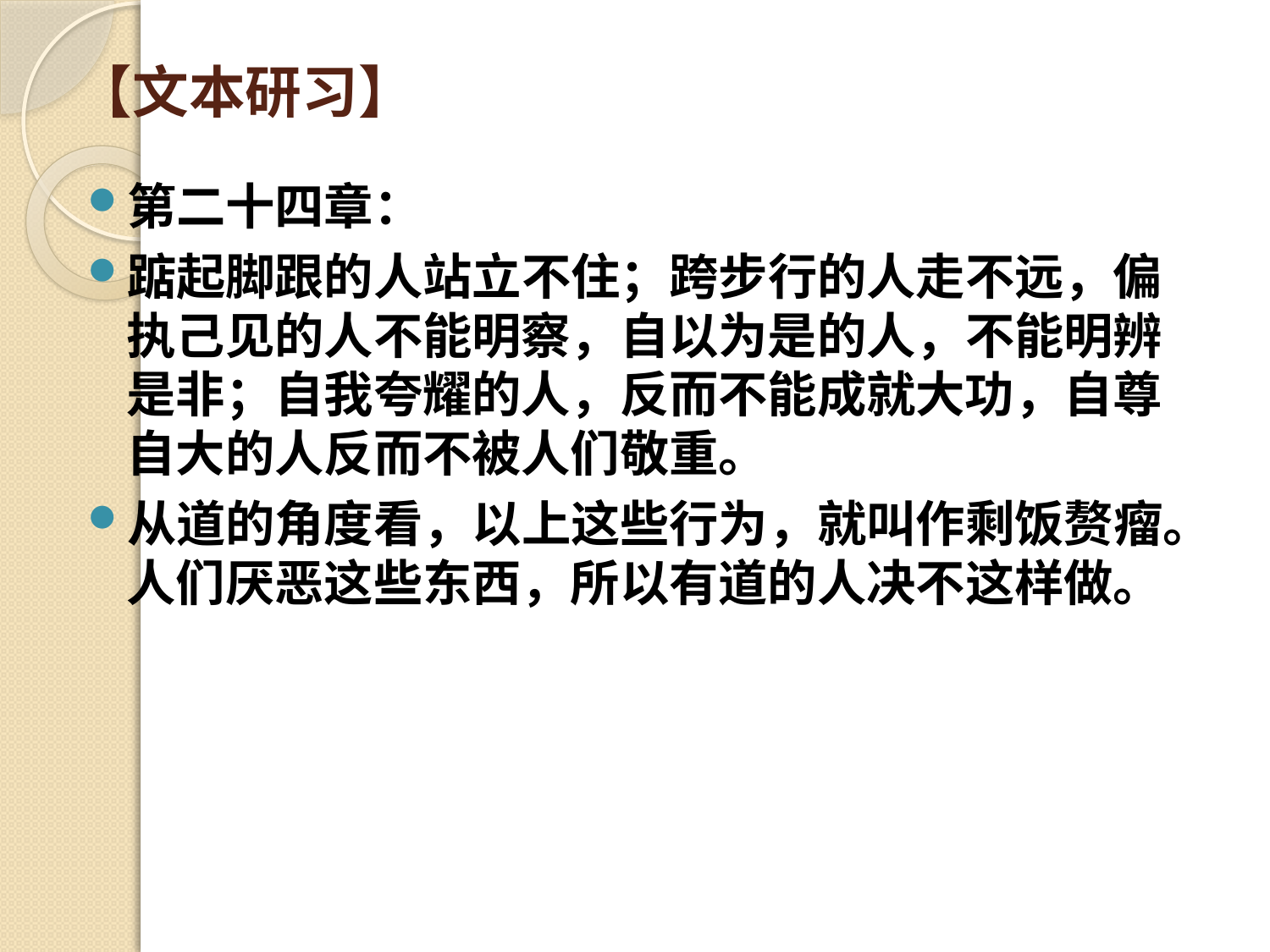

# 【文本研习】
第二十四章：
踮起脚跟的人站立不住；跨步行的人走不远，偏执己见的人不能明察，自以为是的人，不能明辨是非；自我夸耀的人，反而不能成就大功，自尊自大的人反而不被人们敬重。
从道的角度看，以上这些行为，就叫作剩饭赘瘤。人们厌恶这些东西，所以有道的人决不这样做。